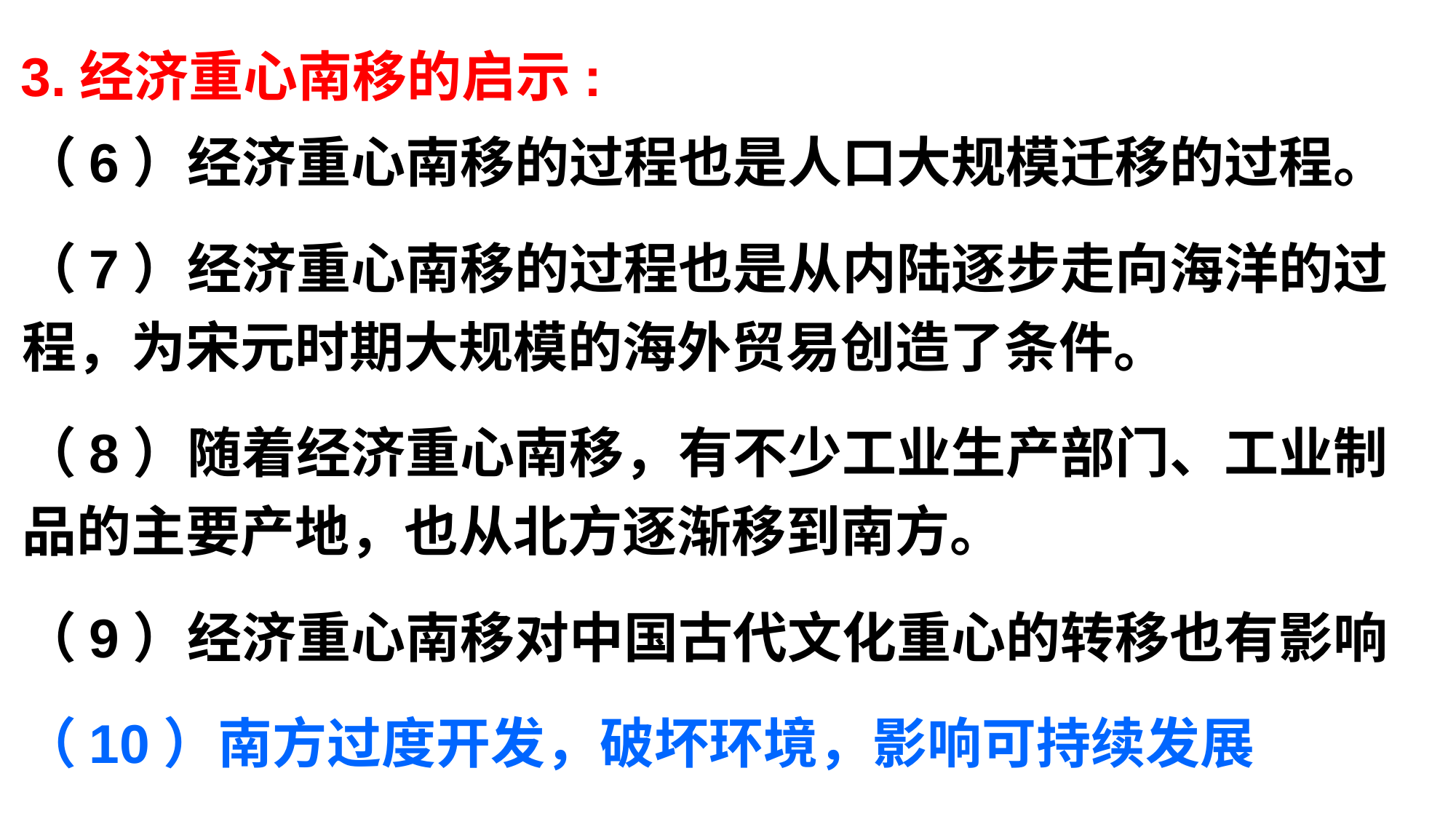

3.经济重心南移的启示:
（6）经济重心南移的过程也是人口大规模迁移的过程。
（7）经济重心南移的过程也是从内陆逐步走向海洋的过程，为宋元时期大规模的海外贸易创造了条件。
（8）随着经济重心南移，有不少工业生产部门、工业制品的主要产地，也从北方逐渐移到南方。
（9）经济重心南移对中国古代文化重心的转移也有影响
（10）南方过度开发，破坏环境，影响可持续发展